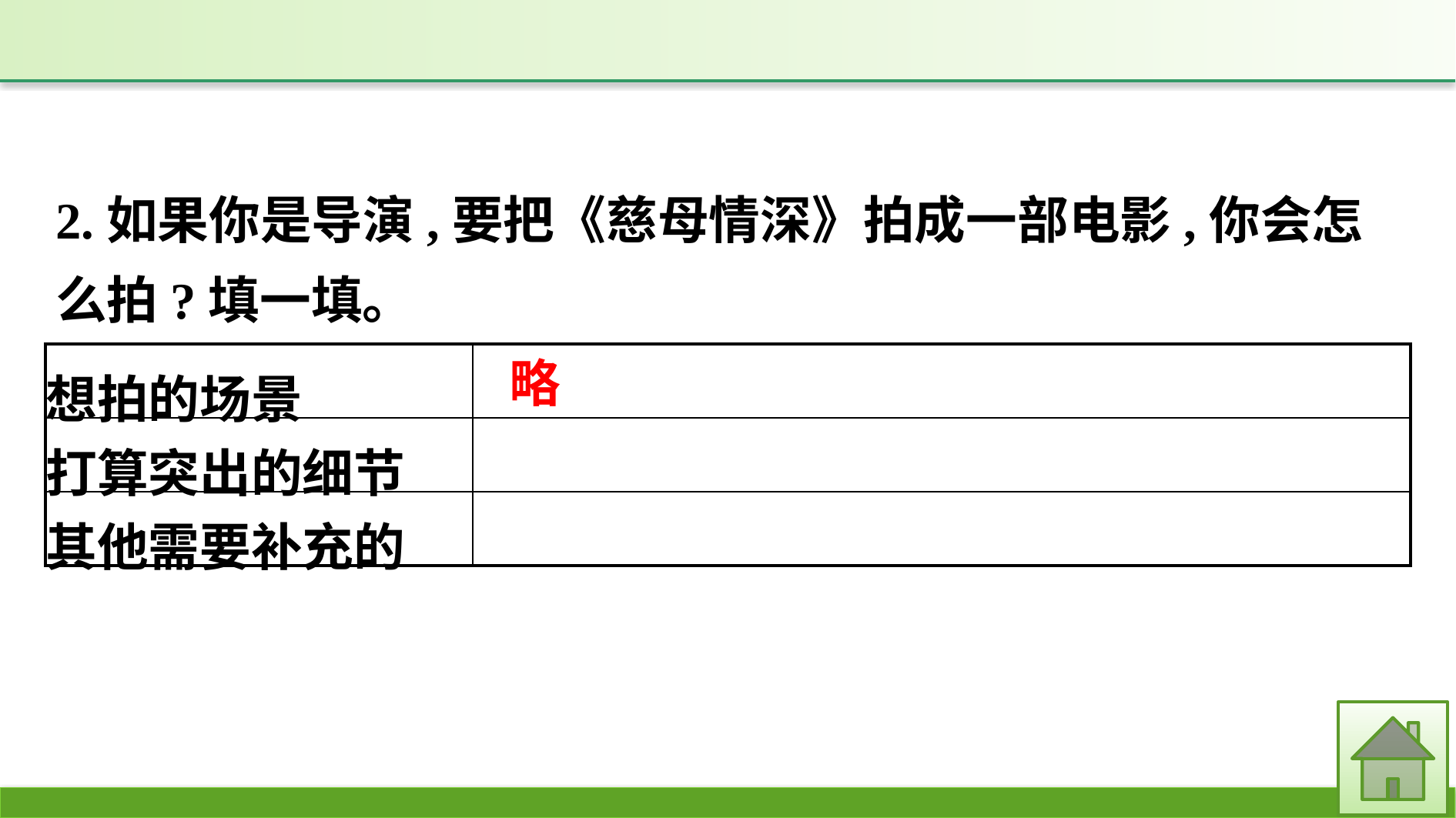

2.如果你是导演,要把《慈母情深》拍成一部电影,你会怎么拍?填一填。
| 想拍的场景 |  |
| --- | --- |
| 打算突出的细节 |  |
| 其他需要补充的 |  |
略